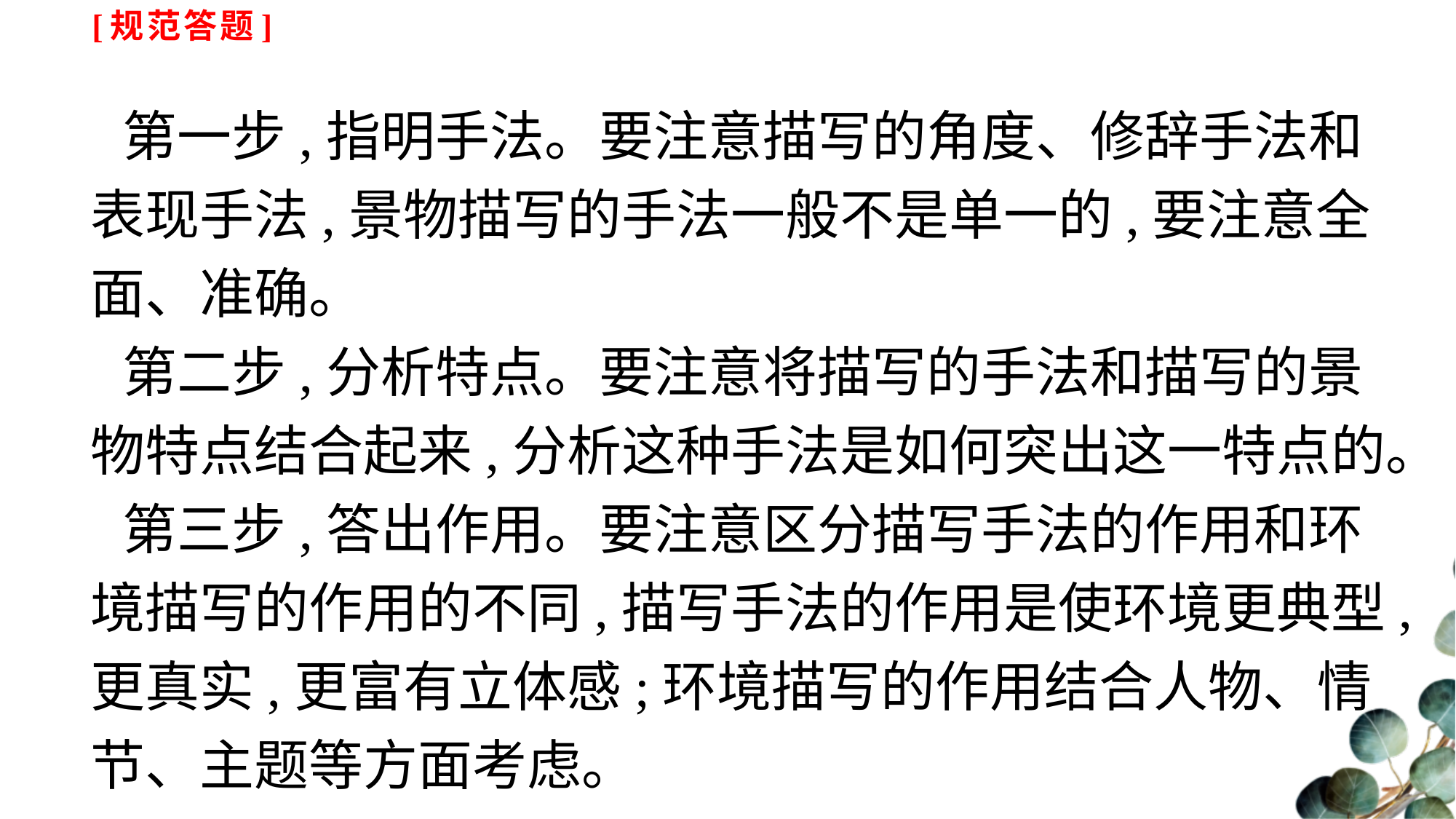

# [规范答题]
第一步,指明手法。要注意描写的角度、修辞手法和表现手法,景物描写的手法一般不是单一的,要注意全面、准确。
第二步,分析特点。要注意将描写的手法和描写的景物特点结合起来,分析这种手法是如何突出这一特点的。
第三步,答出作用。要注意区分描写手法的作用和环境描写的作用的不同,描写手法的作用是使环境更典型,更真实,更富有立体感;环境描写的作用结合人物、情节、主题等方面考虑。